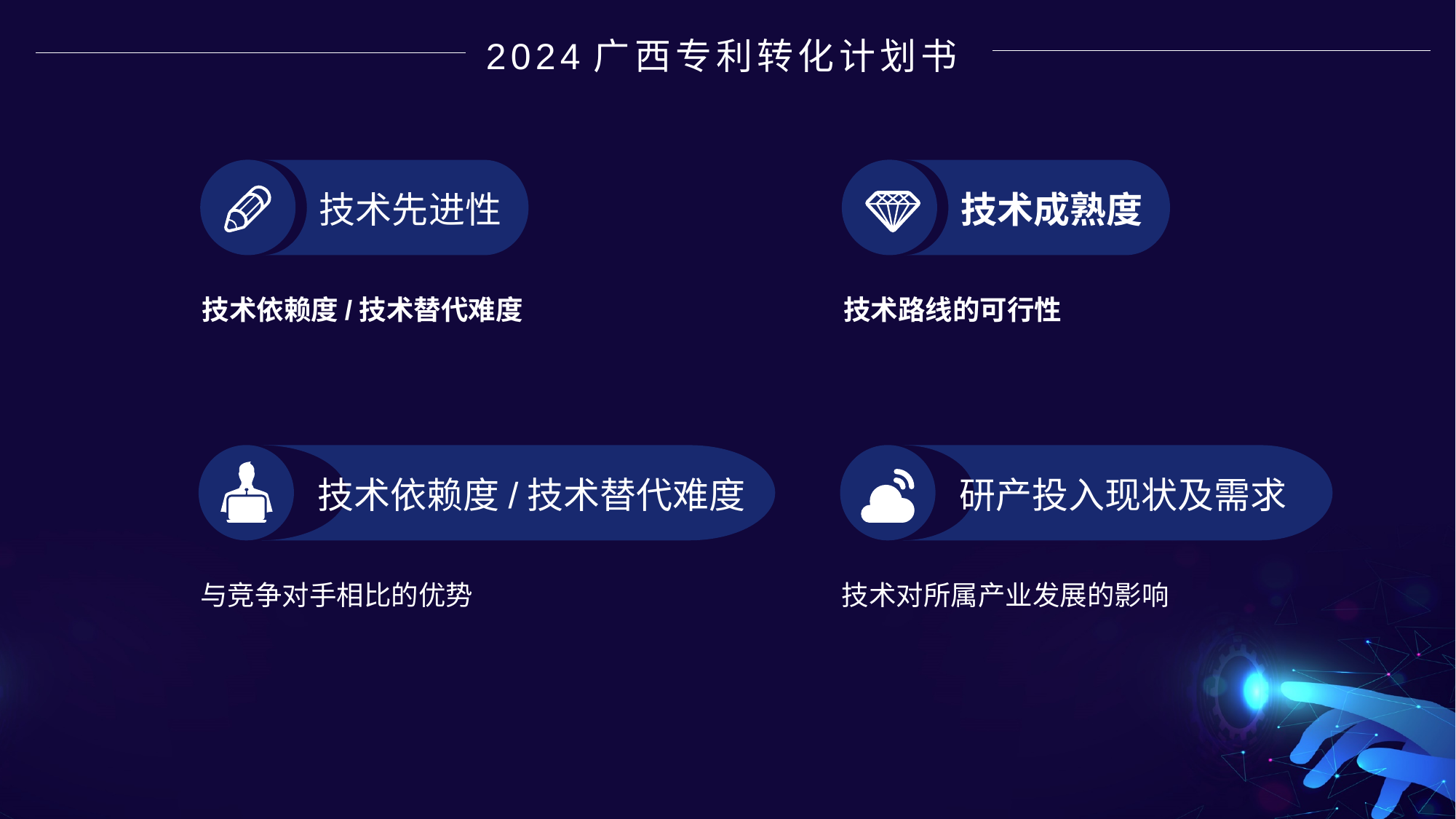

2024广西专利转化计划书

技术先进性
技术成熟度

技术依赖度/技术替代难度
技术路线的可行性

技术依赖度/技术替代难度
研产投入现状及需求
与竞争对手相比的优势
技术对所属产业发展的影响